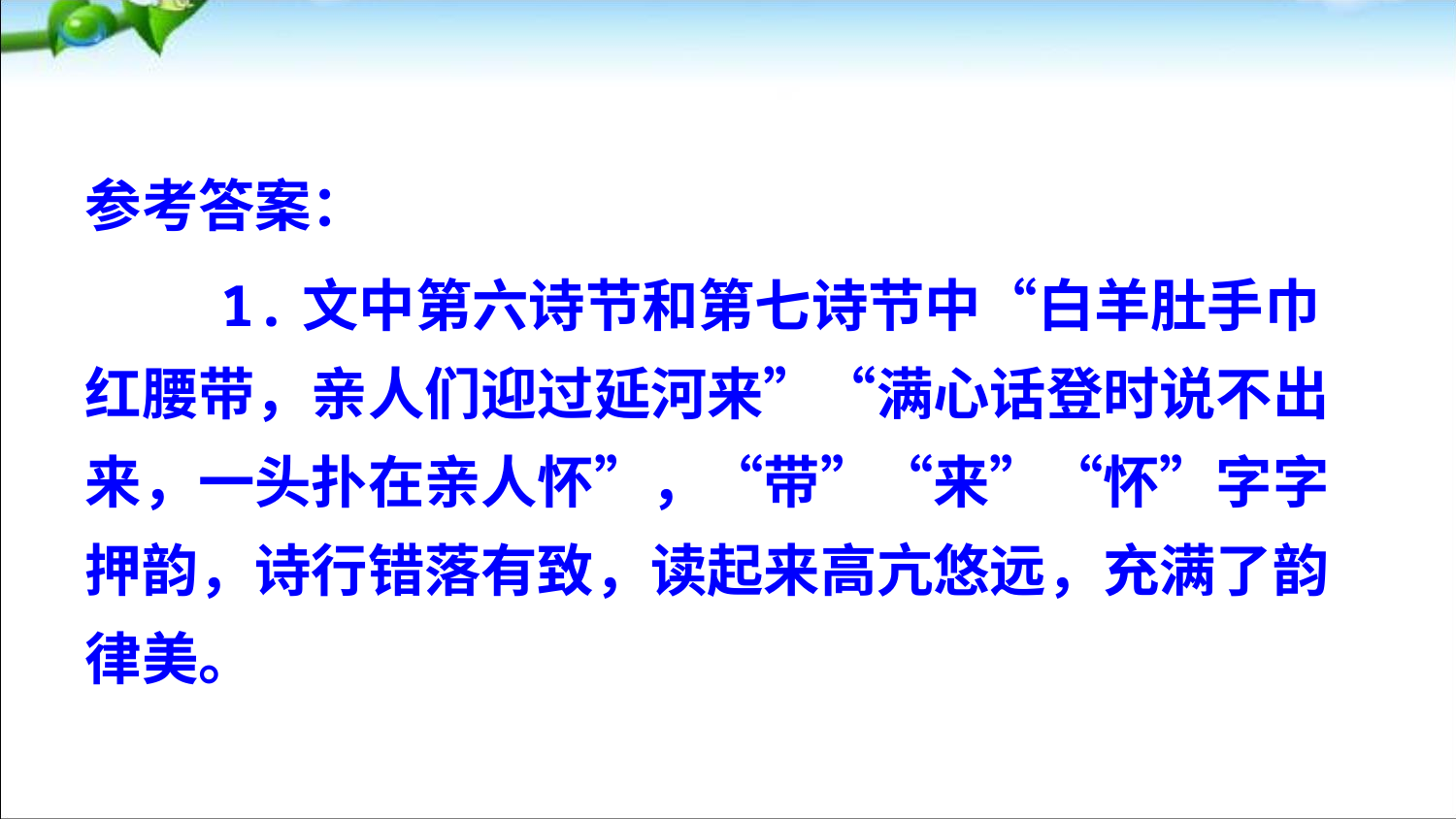

参考答案：
    1.文中第六诗节和第七诗节中“白羊肚手巾红腰带，亲人们迎过延河来”“满心话登时说不出来，一头扑在亲人怀”，“带”“来”“怀”字字押韵，诗行错落有致，读起来高亢悠远，充满了韵律美。